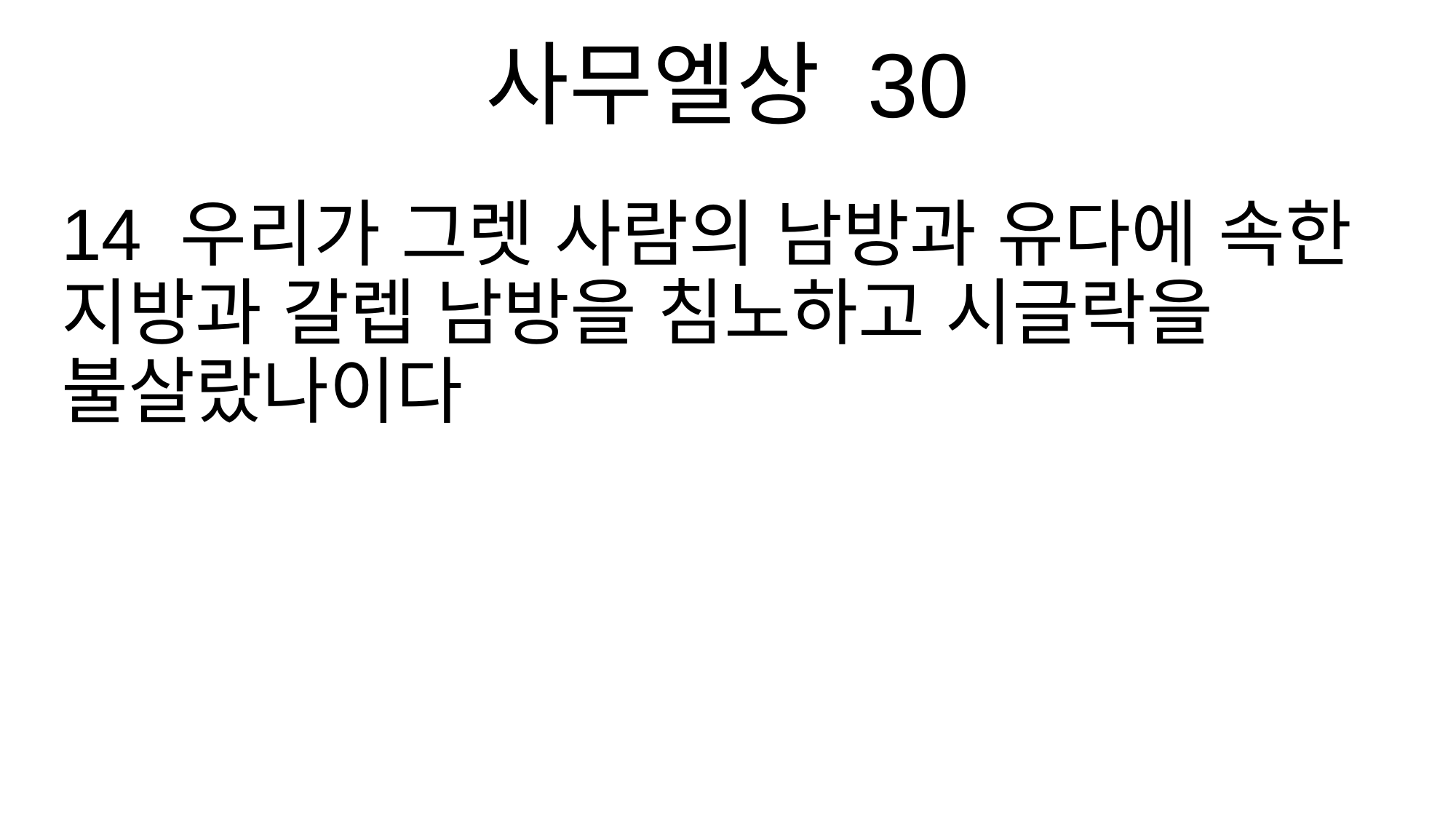

사무엘상 30
14 우리가 그렛 사람의 남방과 유다에 속한 지방과 갈렙 남방을 침노하고 시글락을 불살랐나이다